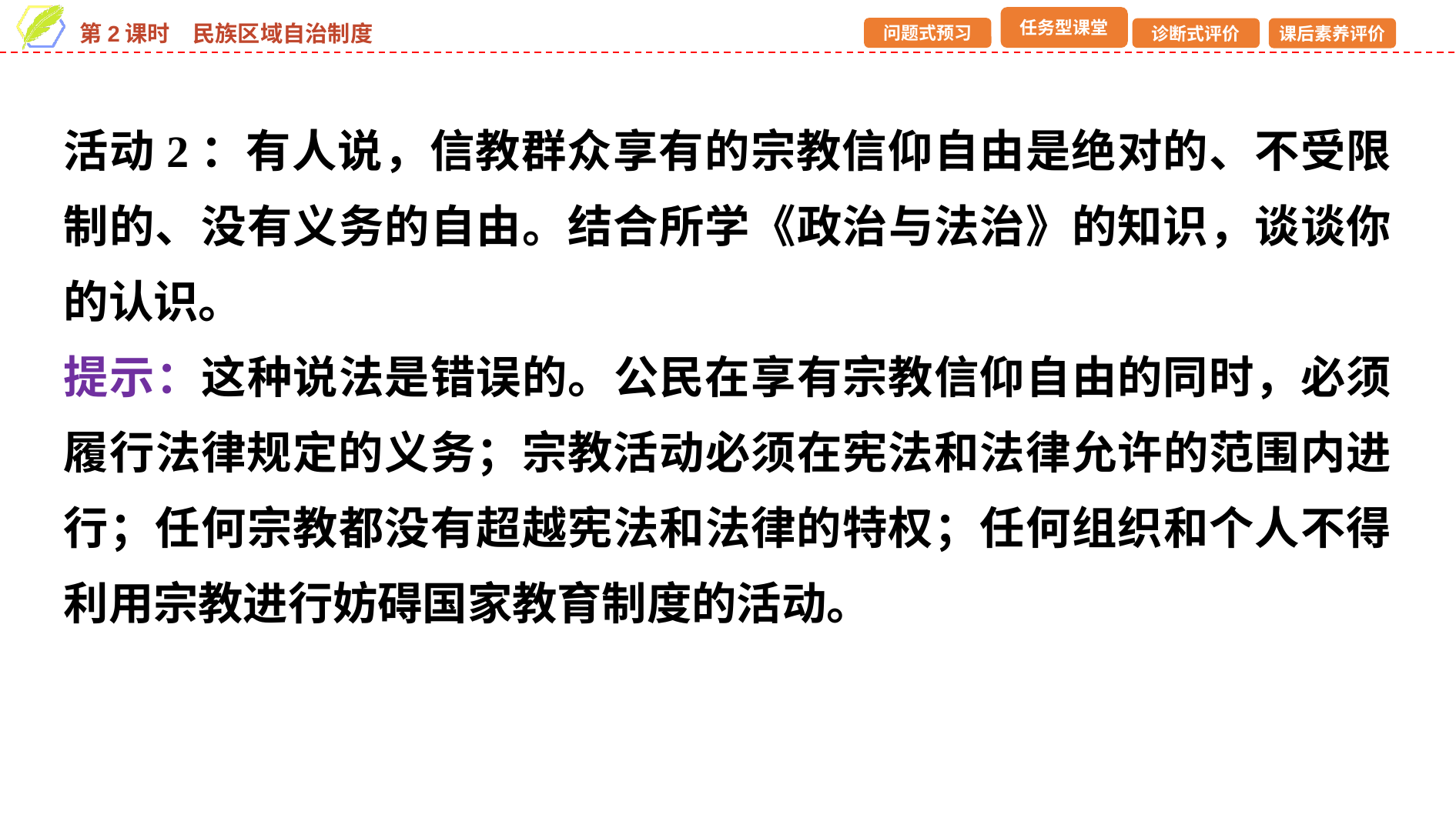

活动2：有人说，信教群众享有的宗教信仰自由是绝对的、不受限制的、没有义务的自由。结合所学《政治与法治》的知识，谈谈你的认识。
提示：这种说法是错误的。公民在享有宗教信仰自由的同时，必须履行法律规定的义务；宗教活动必须在宪法和法律允许的范围内进行；任何宗教都没有超越宪法和法律的特权；任何组织和个人不得利用宗教进行妨碍国家教育制度的活动。